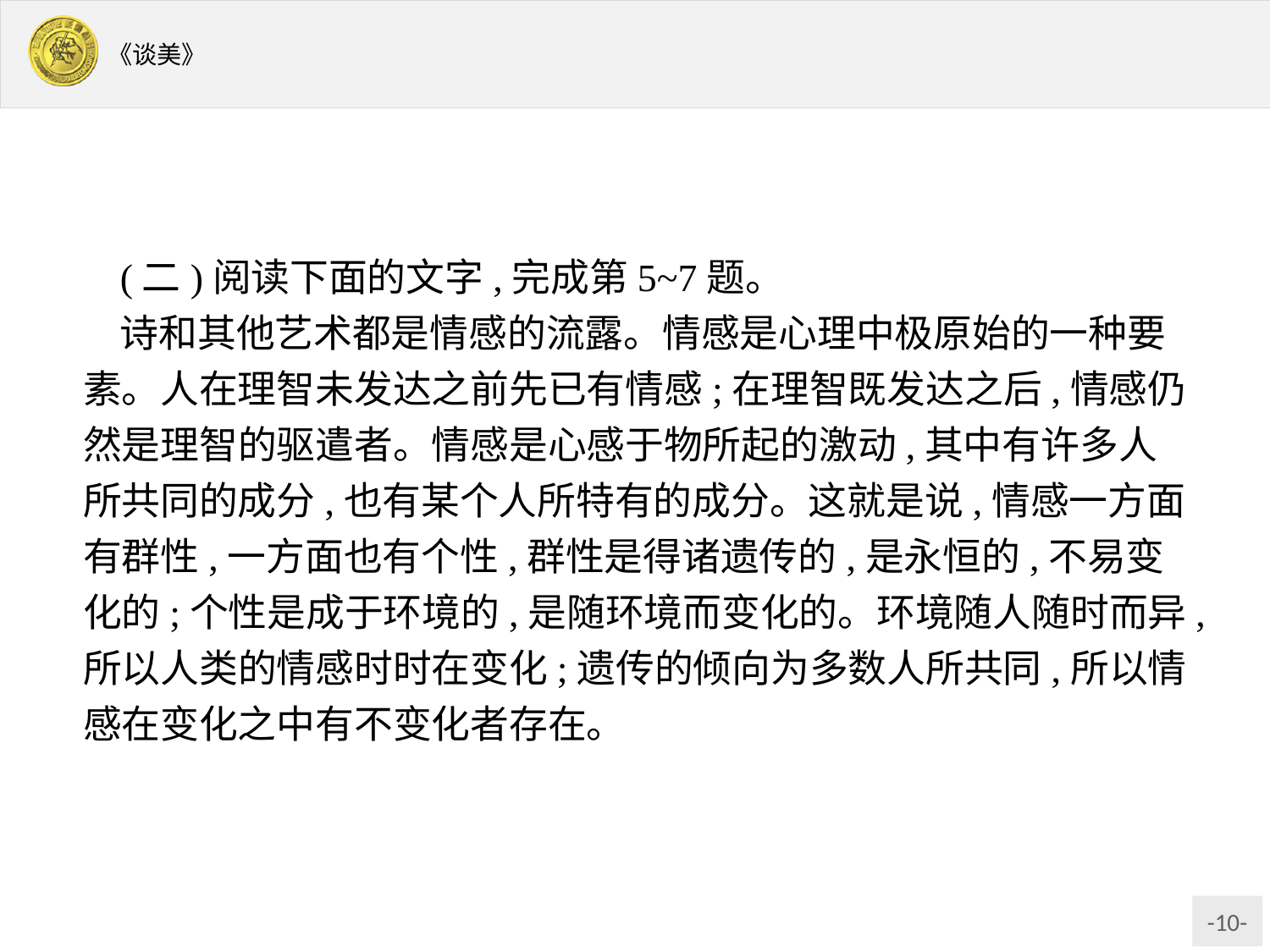

(二)阅读下面的文字,完成第5~7题。
诗和其他艺术都是情感的流露。情感是心理中极原始的一种要素。人在理智未发达之前先已有情感;在理智既发达之后,情感仍然是理智的驱遣者。情感是心感于物所起的激动,其中有许多人所共同的成分,也有某个人所特有的成分。这就是说,情感一方面有群性,一方面也有个性,群性是得诸遗传的,是永恒的,不易变化的;个性是成于环境的,是随环境而变化的。环境随人随时而异,所以人类的情感时时在变化;遗传的倾向为多数人所共同,所以情感在变化之中有不变化者存在。